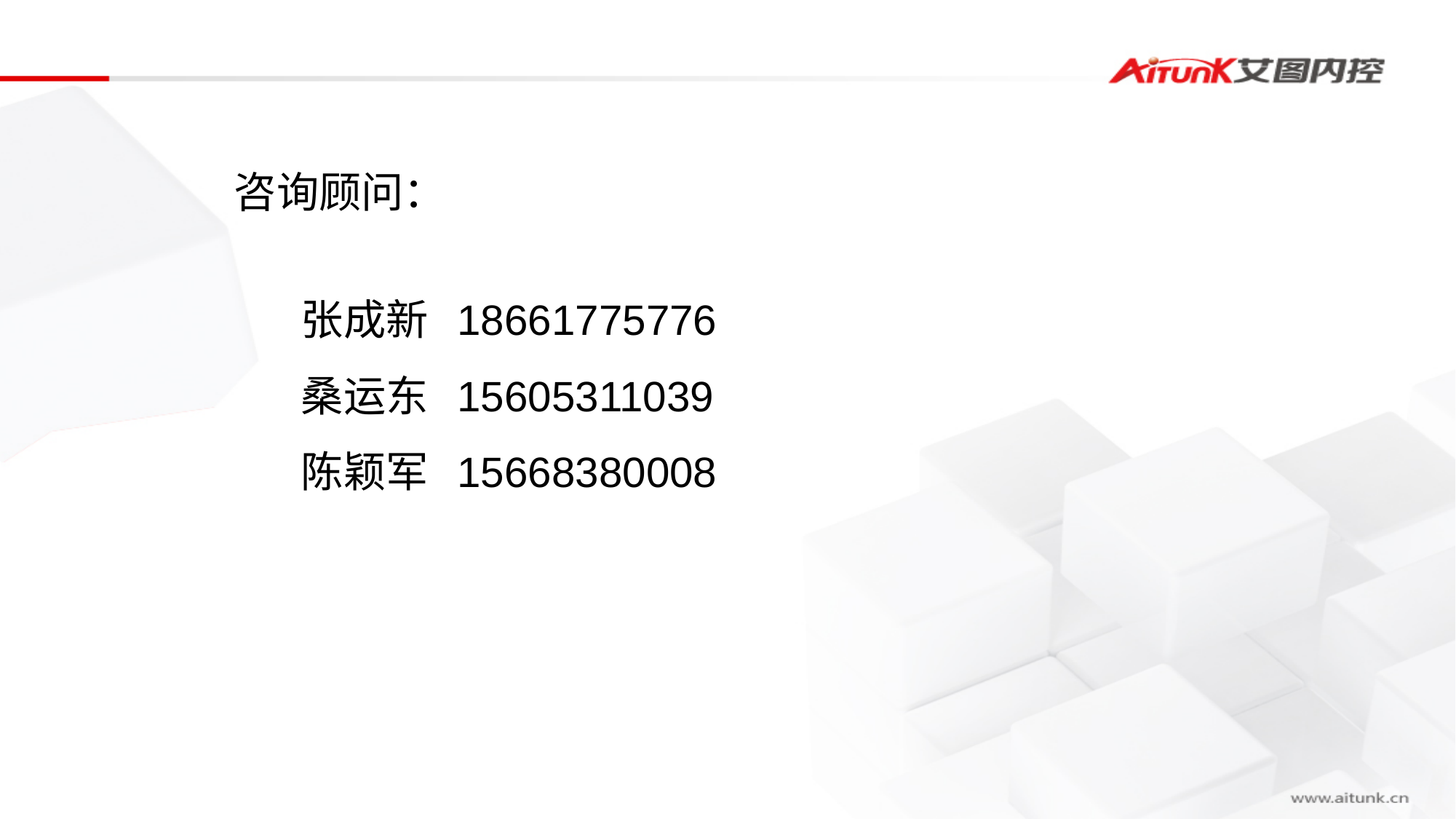

咨询顾问：

      张成新  18661775776
      桑运东  15605311039
      陈颖军  15668380008